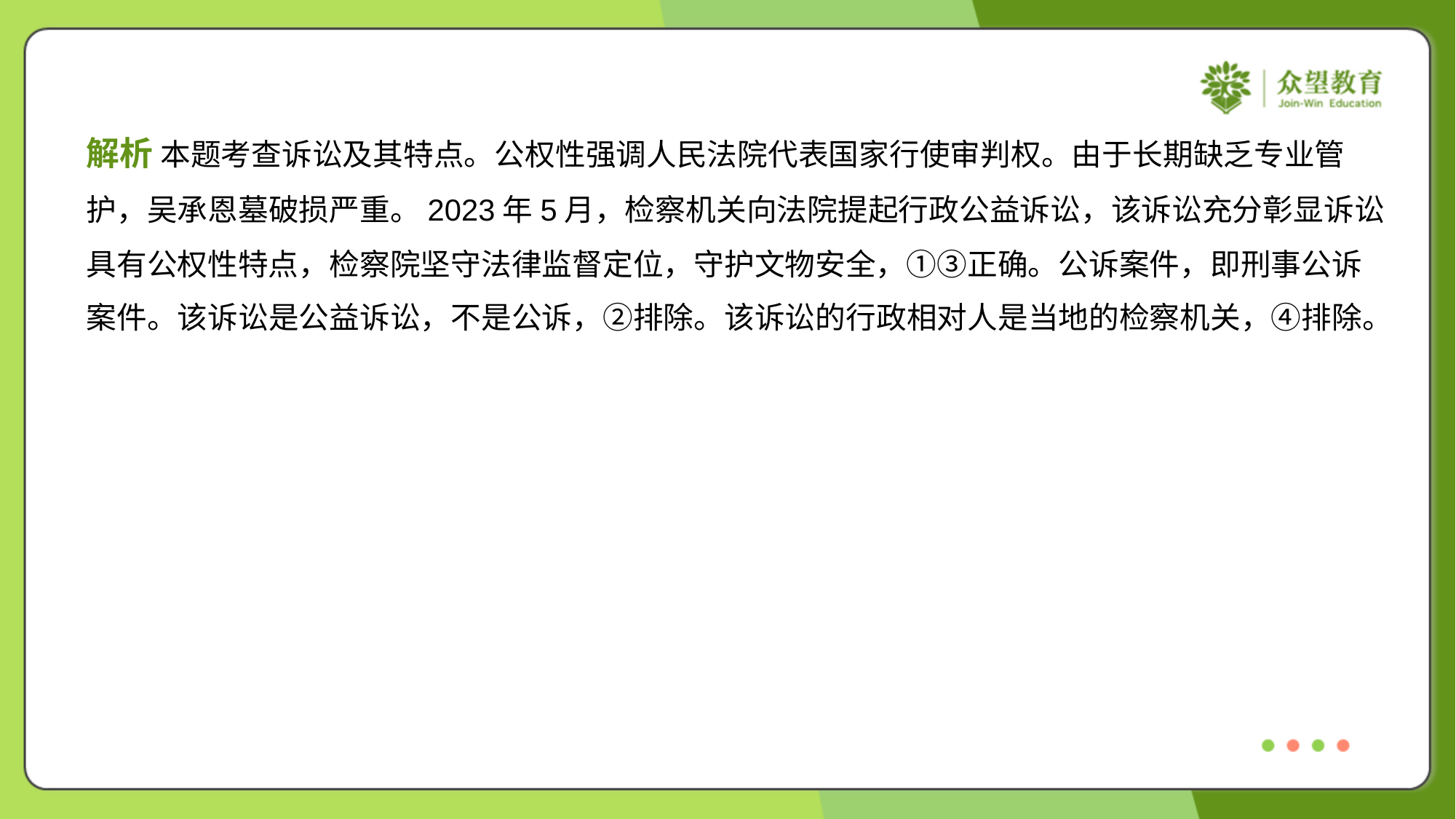

解析 本题考查诉讼及其特点。公权性强调人民法院代表国家行使审判权。由于长期缺乏专业管
护，吴承恩墓破损严重。2023年5月，检察机关向法院提起行政公益诉讼，该诉讼充分彰显诉讼
具有公权性特点，检察院坚守法律监督定位，守护文物安全，①③正确。公诉案件，即刑事公诉
案件。该诉讼是公益诉讼，不是公诉，②排除。该诉讼的行政相对人是当地的检察机关，④排除。